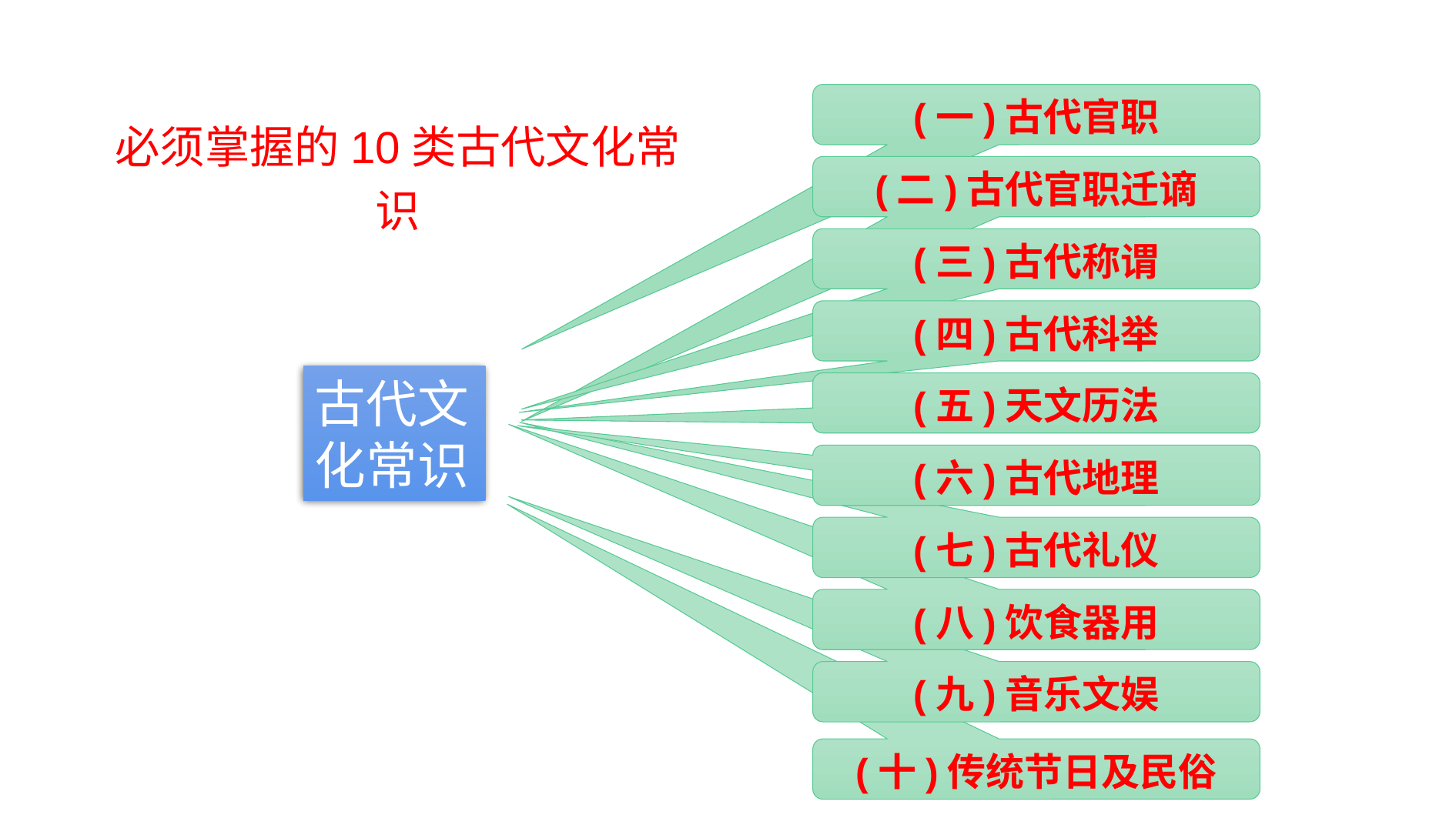

(一)古代官职

必须掌握的10类古代文化常识
(二)古代官职迁谪
(三)古代称谓
(四)古代科举
古代文化常识
(五)天文历法
(六)古代地理
(七)古代礼仪
(八)饮食器用
(九)音乐文娱
(十)传统节日及民俗